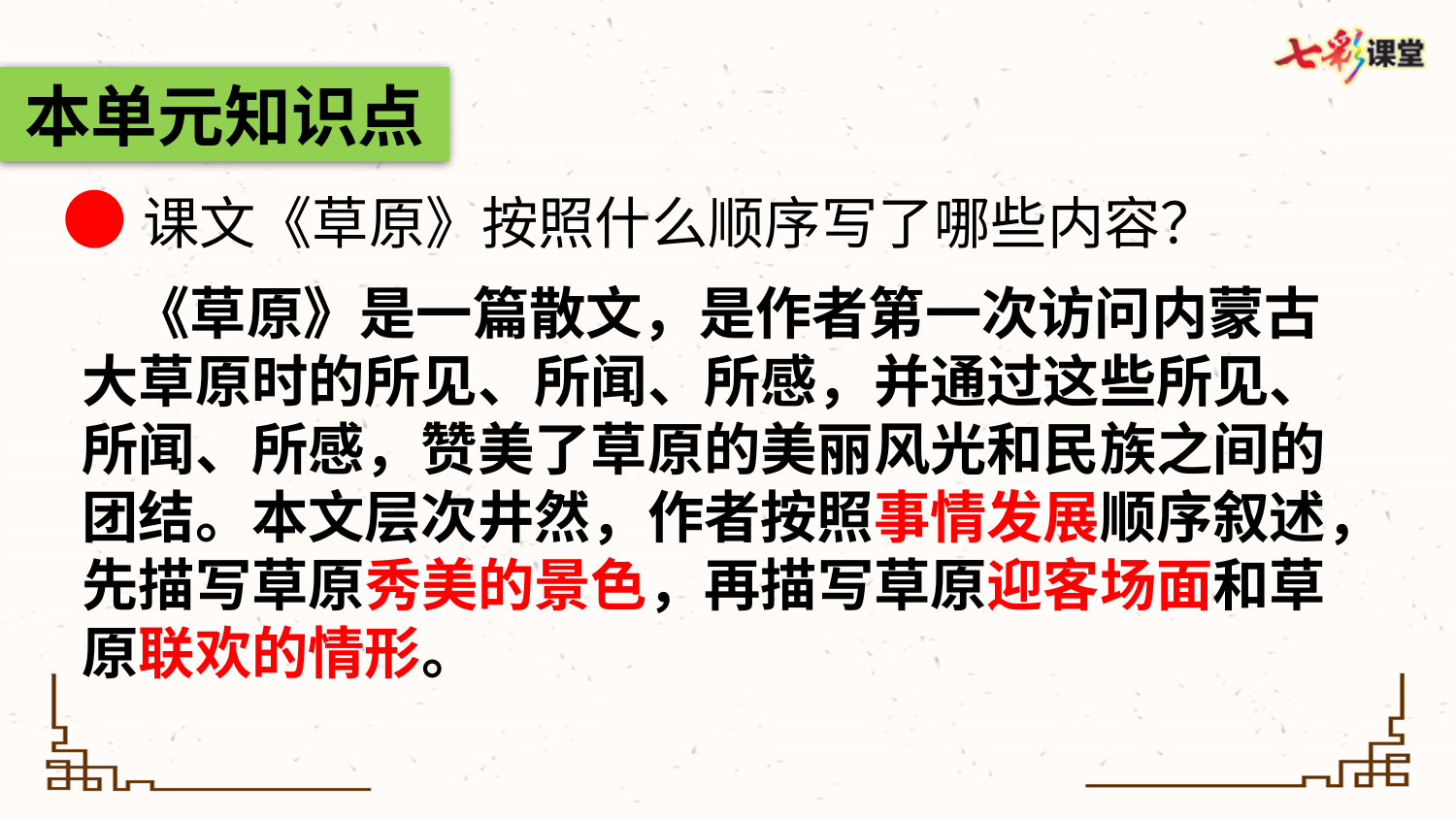

本单元知识点
●课文《草原》按照什么顺序写了哪些内容？
   《草原》是一篇散文，是作者第一次访问内蒙古大草原时的所见、所闻、所感，并通过这些所见、所闻、所感，赞美了草原的美丽风光和民族之间的团结。本文层次井然，作者按照事情发展顺序叙述，先描写草原秀美的景色，再描写草原迎客场面和草原联欢的情形。